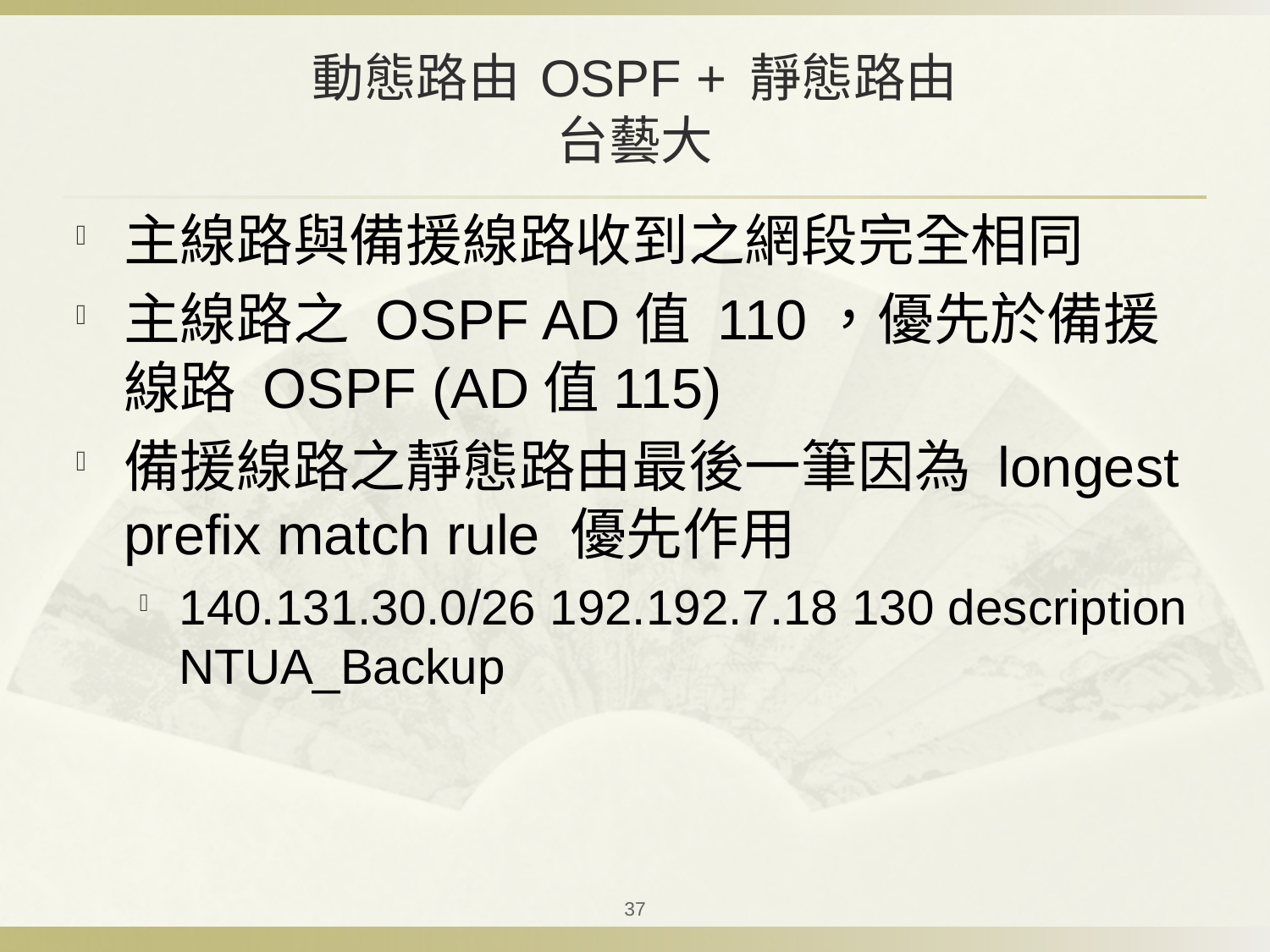

# 動態路由 OSPF + 靜態路由 台藝大
主線路與備援線路收到之網段完全相同
主線路之 OSPF AD值 110，優先於備援線路 OSPF (AD值115)
備援線路之靜態路由最後一筆因為 longest prefix match rule 優先作用
140.131.30.0/26 192.192.7.18 130 description NTUA_Backup
37